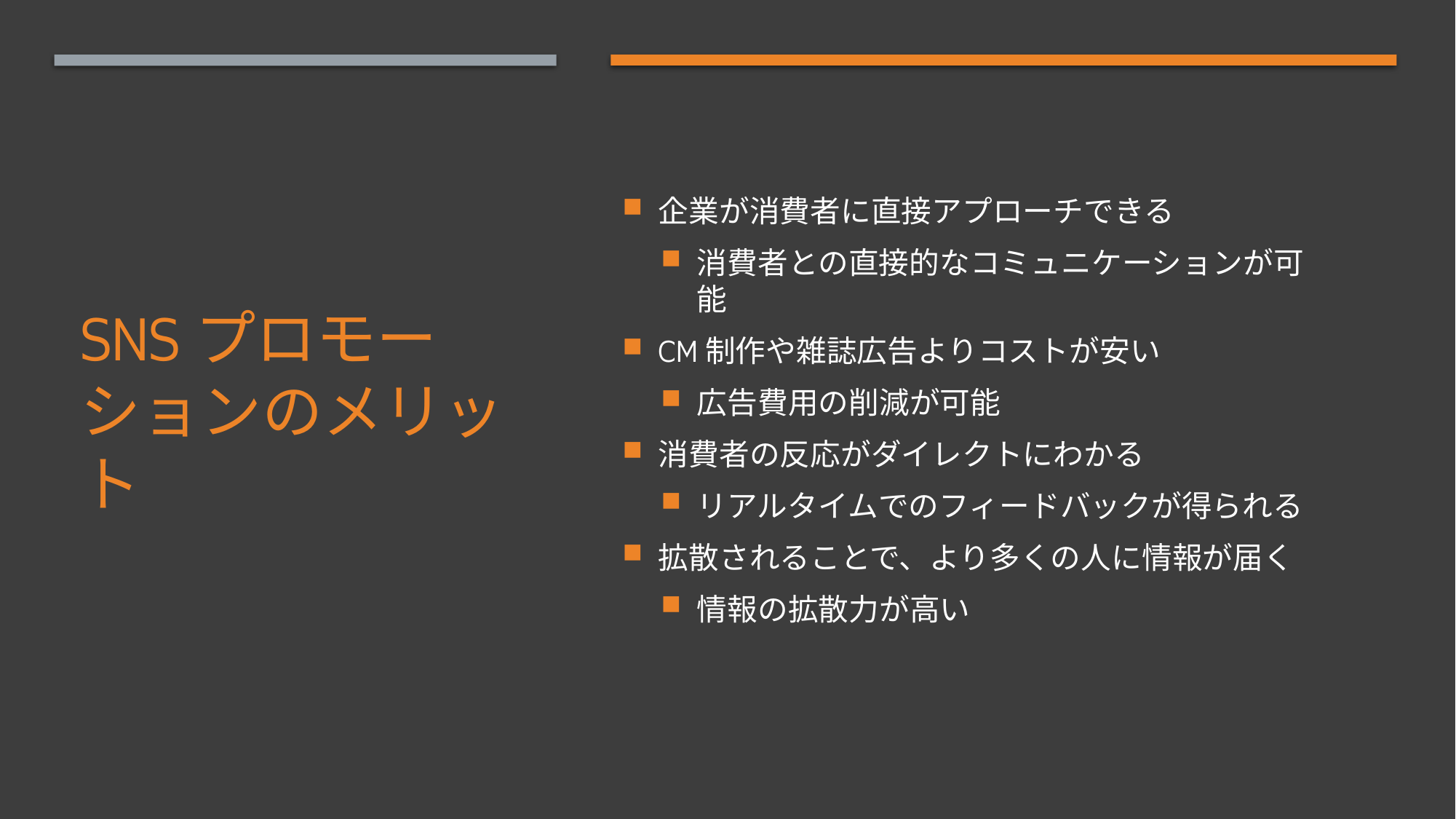

企業が消費者に直接アプローチできる
消費者との直接的なコミュニケーションが可能
CM制作や雑誌広告よりコストが安い
広告費用の削減が可能
消費者の反応がダイレクトにわかる
リアルタイムでのフィードバックが得られる
拡散されることで、より多くの人に情報が届く
情報の拡散力が高い
# SNSプロモーションのメリット